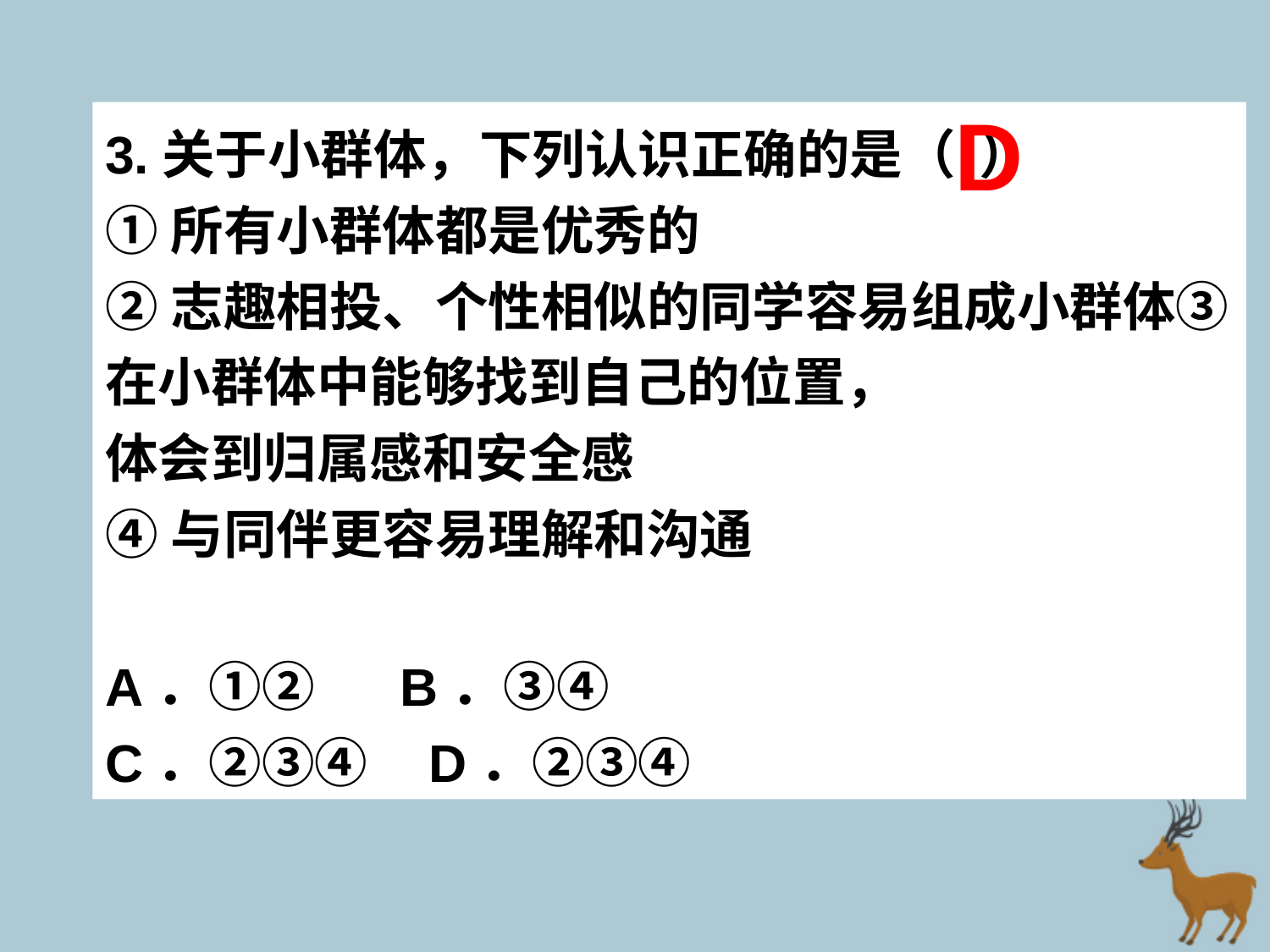

D
3.关于小群体，下列认识正确的是（  ）
①所有小群体都是优秀的
②志趣相投、个性相似的同学容易组成小群体③在小群体中能够找到自己的位置，
体会到归属感和安全感
④与同伴更容易理解和沟通

A．①②      B．③④
C．②③④    D．②③④